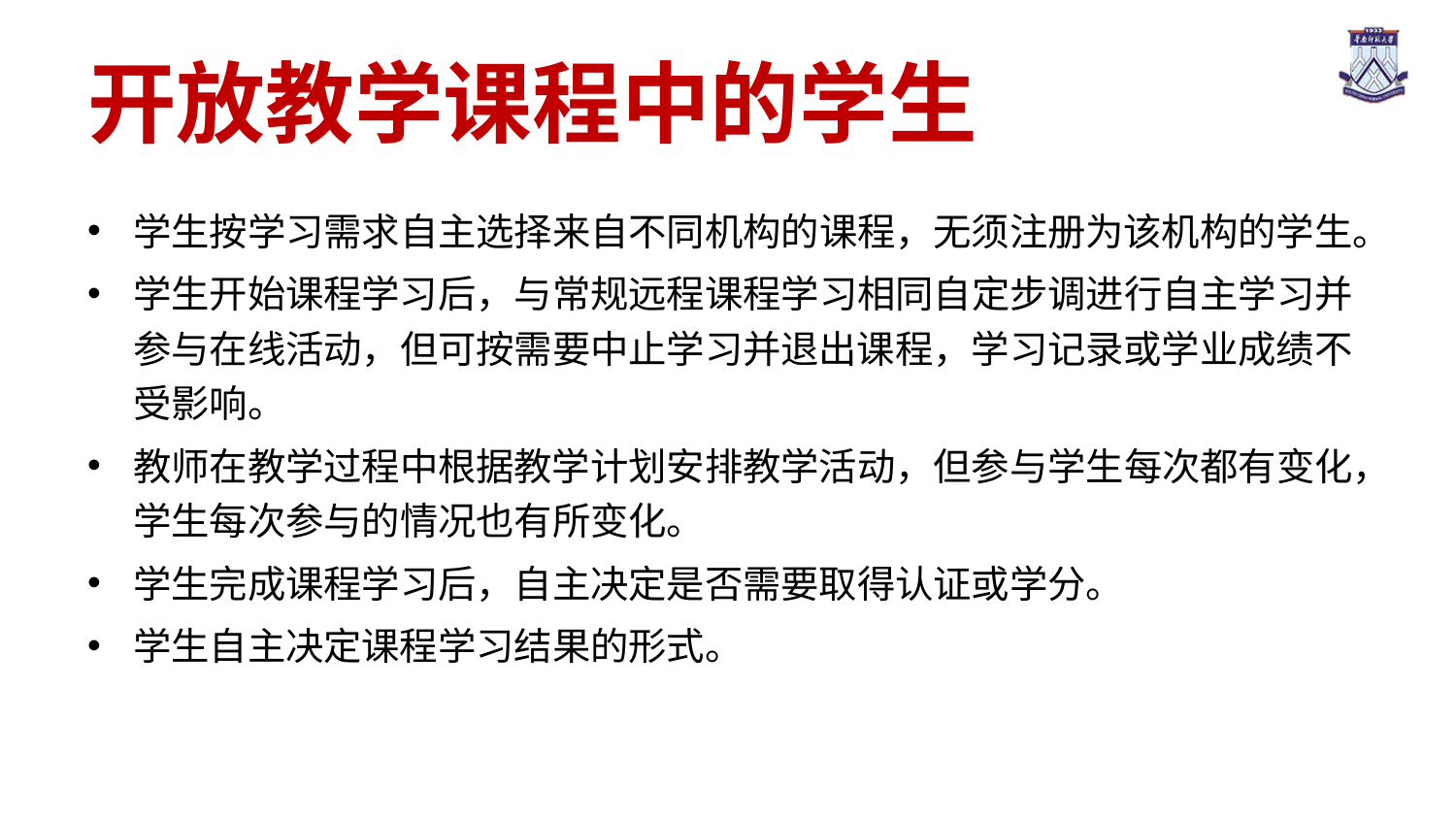

# 开放教学课程中的学生
学生按学习需求自主选择来自不同机构的课程，无须注册为该机构的学生。
学生开始课程学习后，与常规远程课程学习相同自定步调进行自主学习并参与在线活动，但可按需要中止学习并退出课程，学习记录或学业成绩不受影响。
教师在教学过程中根据教学计划安排教学活动，但参与学生每次都有变化，学生每次参与的情况也有所变化。
学生完成课程学习后，自主决定是否需要取得认证或学分。
学生自主决定课程学习结果的形式。